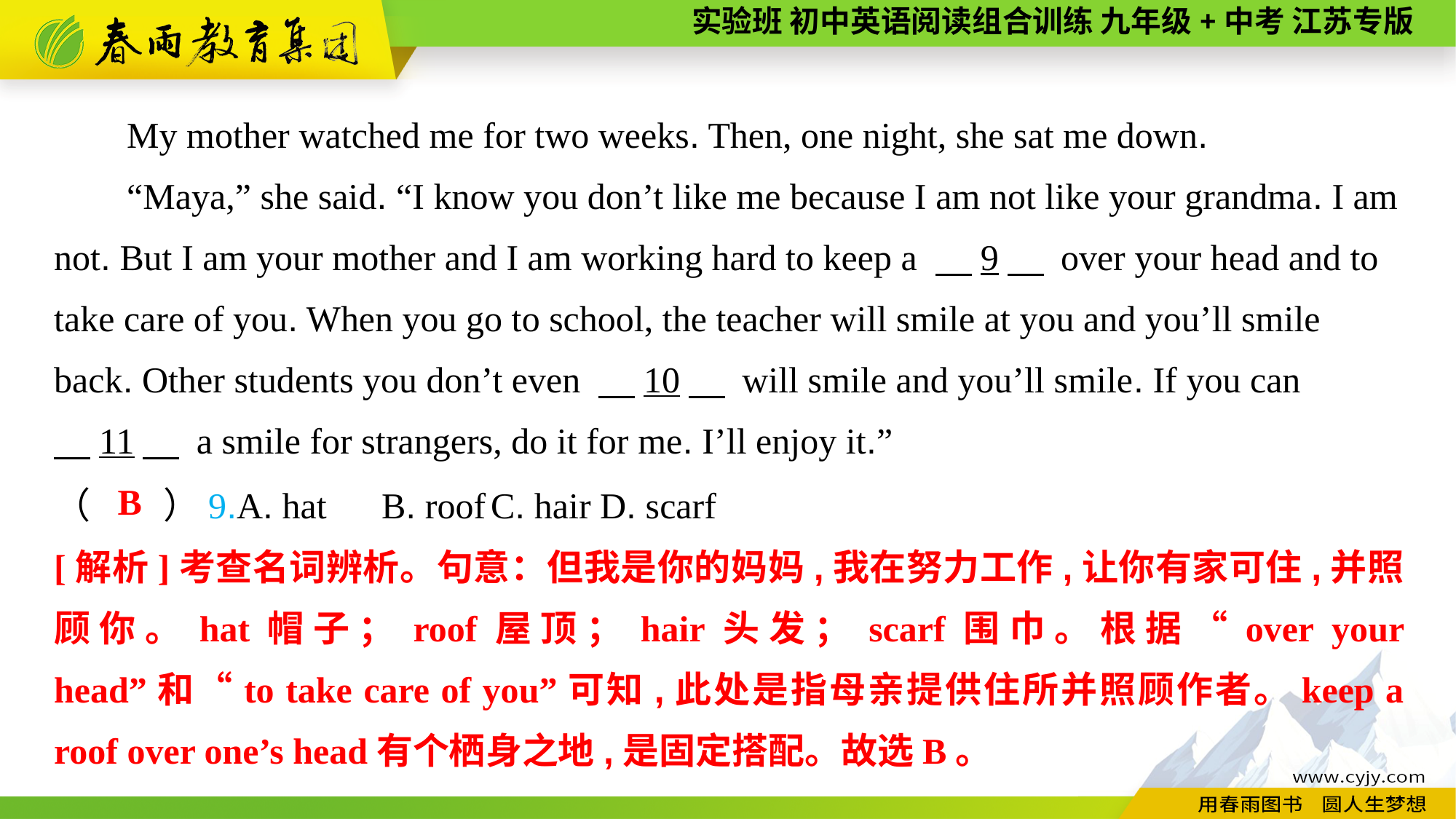

My mother watched me for two weeks. Then, one night, she sat me down.
“Maya,” she said. “I know you don’t like me because I am not like your grandma. I am not. But I am your mother and I am working hard to keep a 　9　 over your head and to take care of you. When you go to school, the teacher will smile at you and you’ll smile back. Other students you don’t even 　10　 will smile and you’ll smile. If you can
　11　 a smile for strangers, do it for me. I’ll enjoy it.”
B
（　　）9.A. hat	B. roof	C. hair	D. scarf
[解析]考查名词辨析。句意：但我是你的妈妈,我在努力工作,让你有家可住,并照顾你。hat帽子；roof屋顶；hair头发；scarf围巾。根据“over your head”和“to take care of you”可知,此处是指母亲提供住所并照顾作者。keep a roof over one’s head有个栖身之地,是固定搭配。故选B。